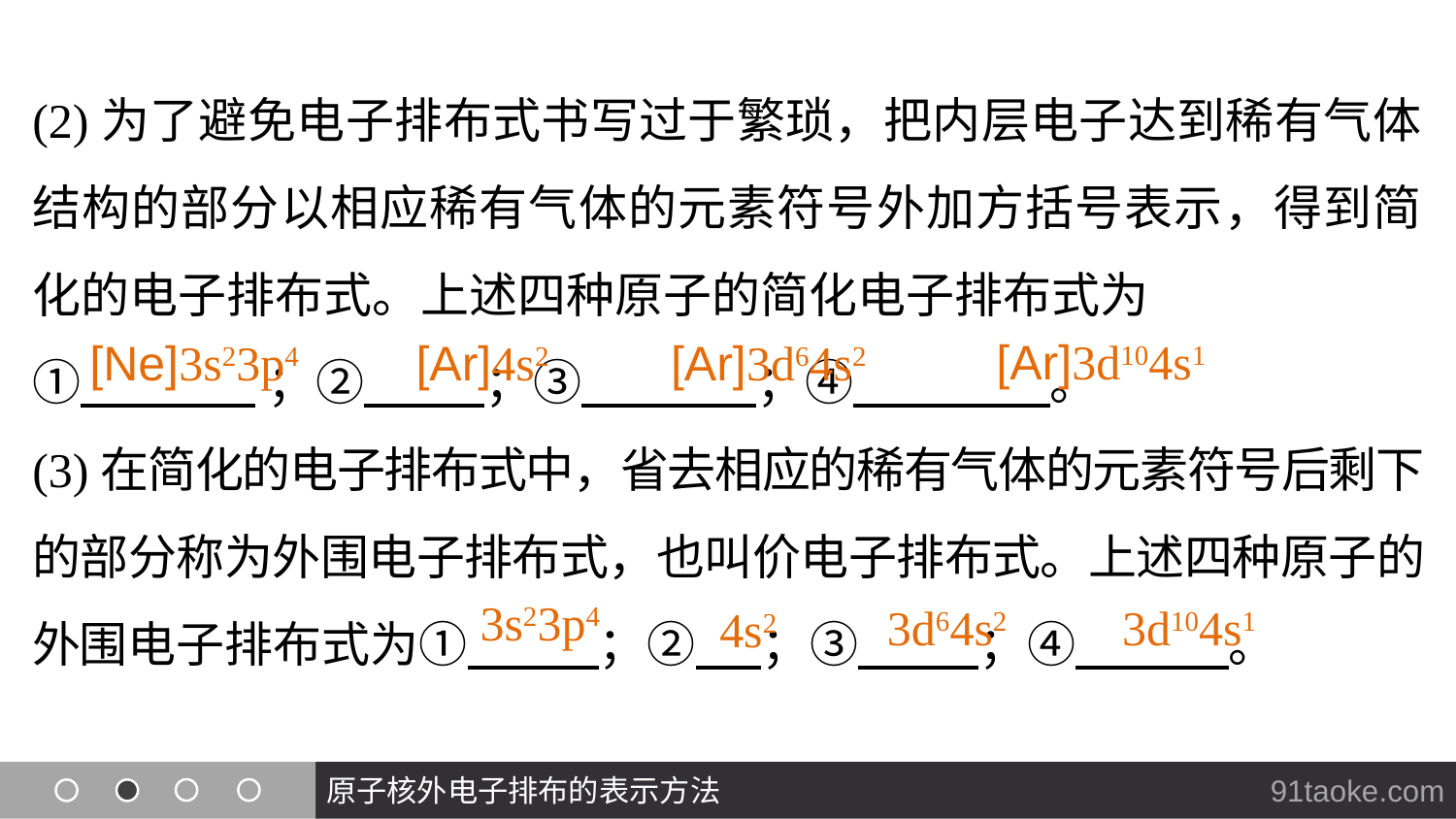

(2)为了避免电子排布式书写过于繁琐，把内层电子达到稀有气体结构的部分以相应稀有气体的元素符号外加方括号表示，得到简化的电子排布式。上述四种原子的简化电子排布式为
①                ；②           ；③                ；④                  。
(3)在简化的电子排布式中，省去相应的稀有气体的元素符号后剩下的部分称为外围电子排布式，也叫价电子排布式。上述四种原子的外围电子排布式为①            ；②      ；③           ；④              。
[Ar]3d104s1
[Ne]3s23p4
[Ar]4s2
[Ar]3d64s2
3s23p4
3d104s1
3d64s2
4s2